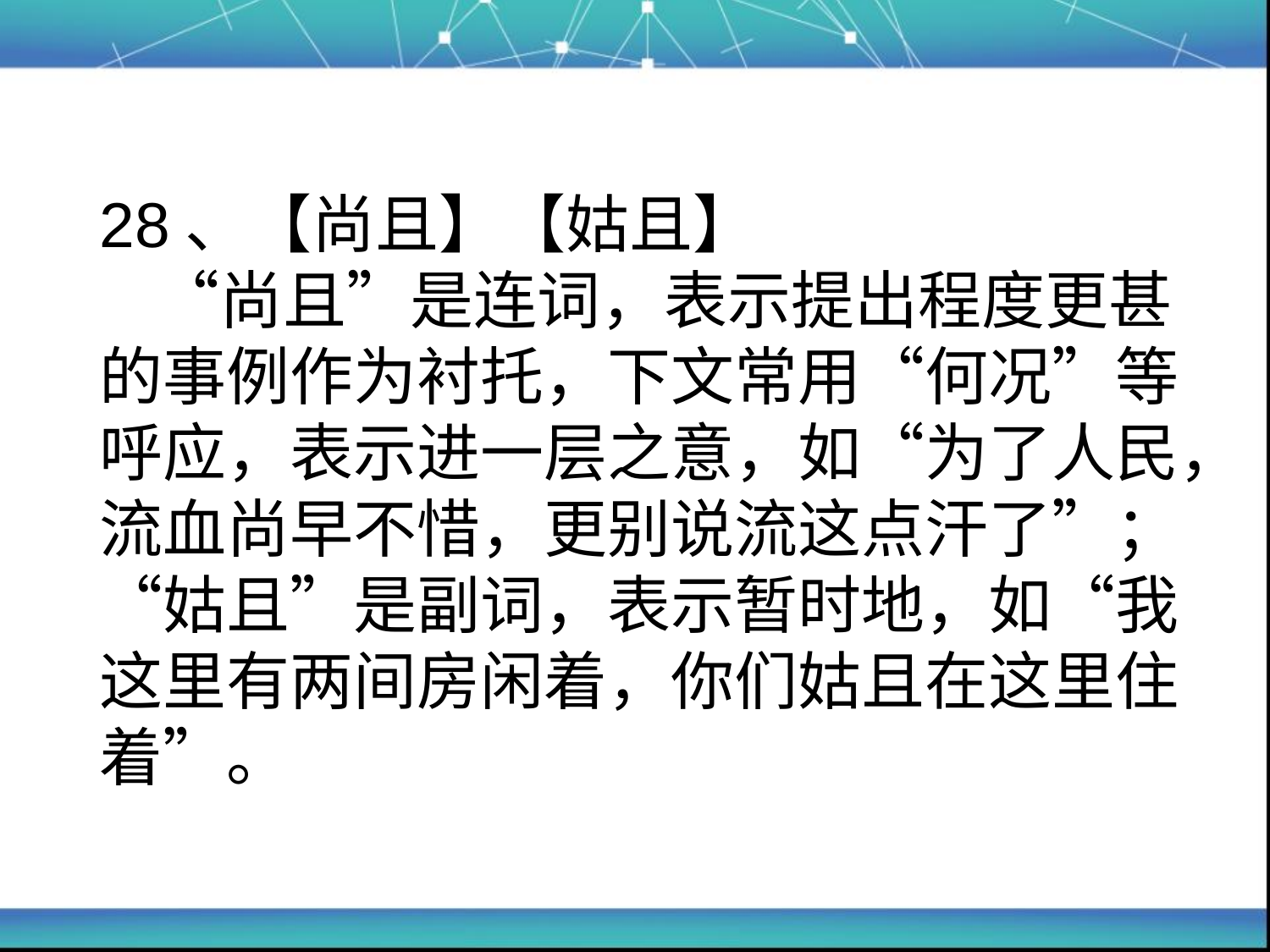

# 28、【尚且】【姑且】 “尚且”是连词，表示提出程度更甚的事例作为衬托，下文常用“何况”等呼应，表示进一层之意，如“为了人民，流血尚早不惜，更别说流这点汗了”； “姑且”是副词，表示暂时地，如“我这里有两间房闲着，你们姑且在这里住着”。